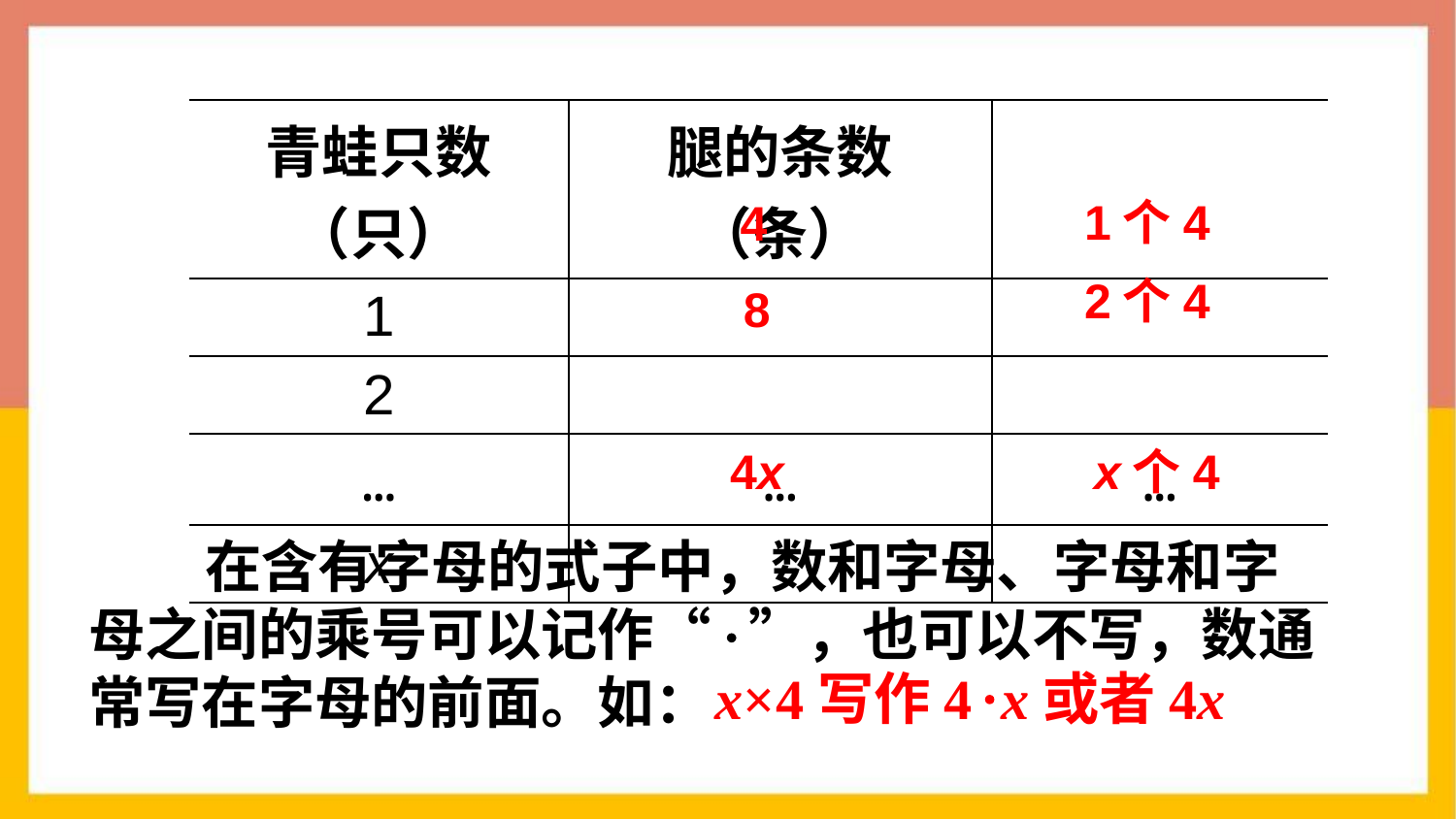

| 青蛙只数（只） | 腿的条数（条） |  |
| --- | --- | --- |
| 1 |  |  |
| 2 |  |  |
| … | … | … |
| x |  |  |
1个4
4
2个4
8
4x
x个4
        在含有字母的式子中，数和字母、字母和字母之间的乘号可以记作“   ”，也可以不写，数通常写在字母的前面。如：

x×4写作4  x或者4x